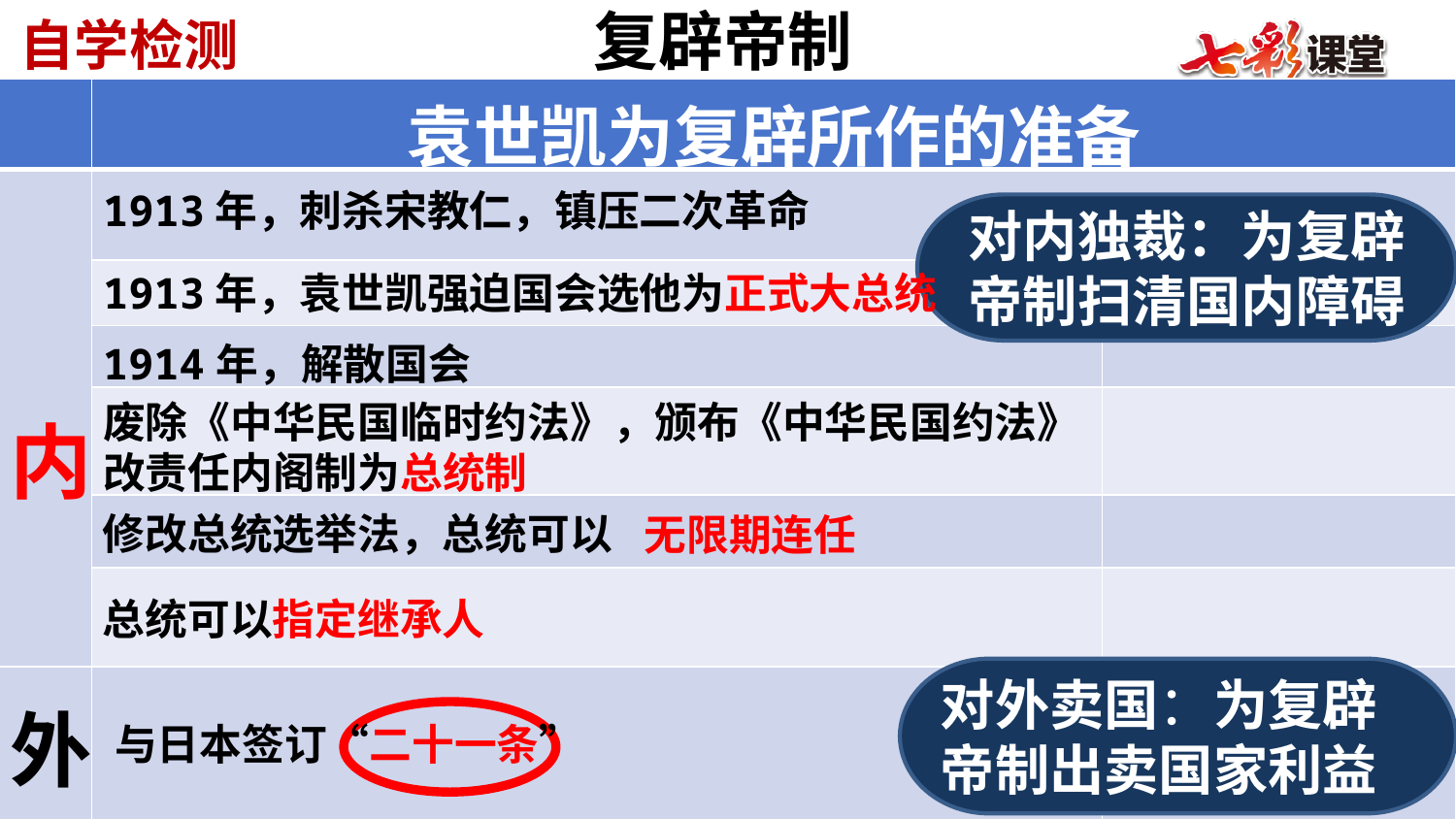

复辟帝制
自学检测
|  | 袁世凯为复辟所作的准备 |  |
| --- | --- | --- |
| 内 |  |  |
|  |  |  |
|  | 1914年，解散国会 |  |
|  |  |  |
|  | 修改总统选举法，总统可以 |  |
|  | 总统可以指定继承人 |  |
| 外 |  |  |
1913年，刺杀宋教仁，镇压二次革命
对内独裁：为复辟帝制扫清国内障碍
1913年，袁世凯强迫国会选他为正式大总统
废除《中华民国临时约法》，颁布《中华民国约法》
改责任内阁制为总统制

无限期连任
对外卖国：为复辟帝制出卖国家利益

与日本签订“二十一条”